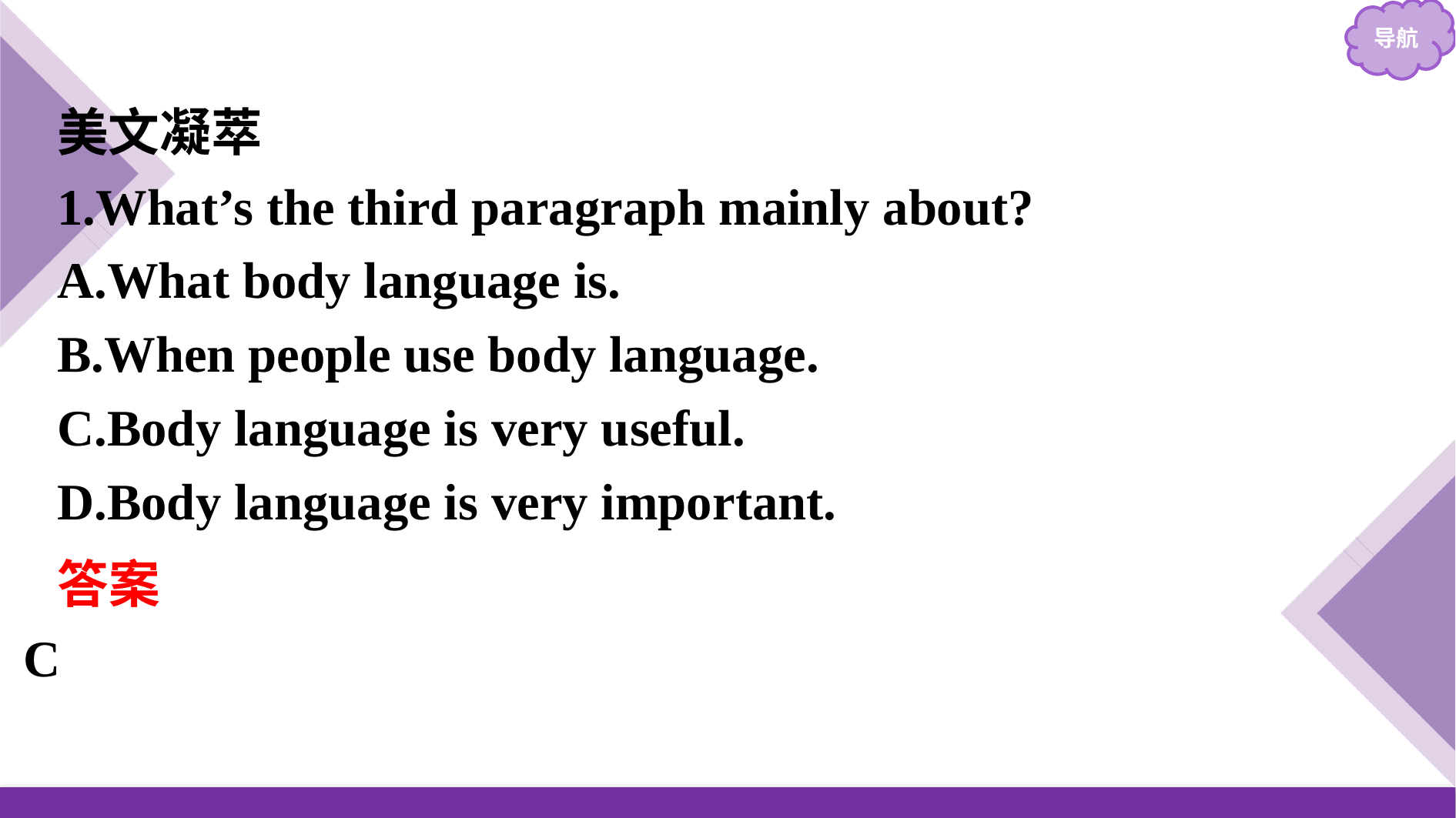

美文凝萃
1.What’s the third paragraph mainly about?
A.What body language is.
B.When people use body language.
C.Body language is very useful.
D.Body language is very important.
答案 C